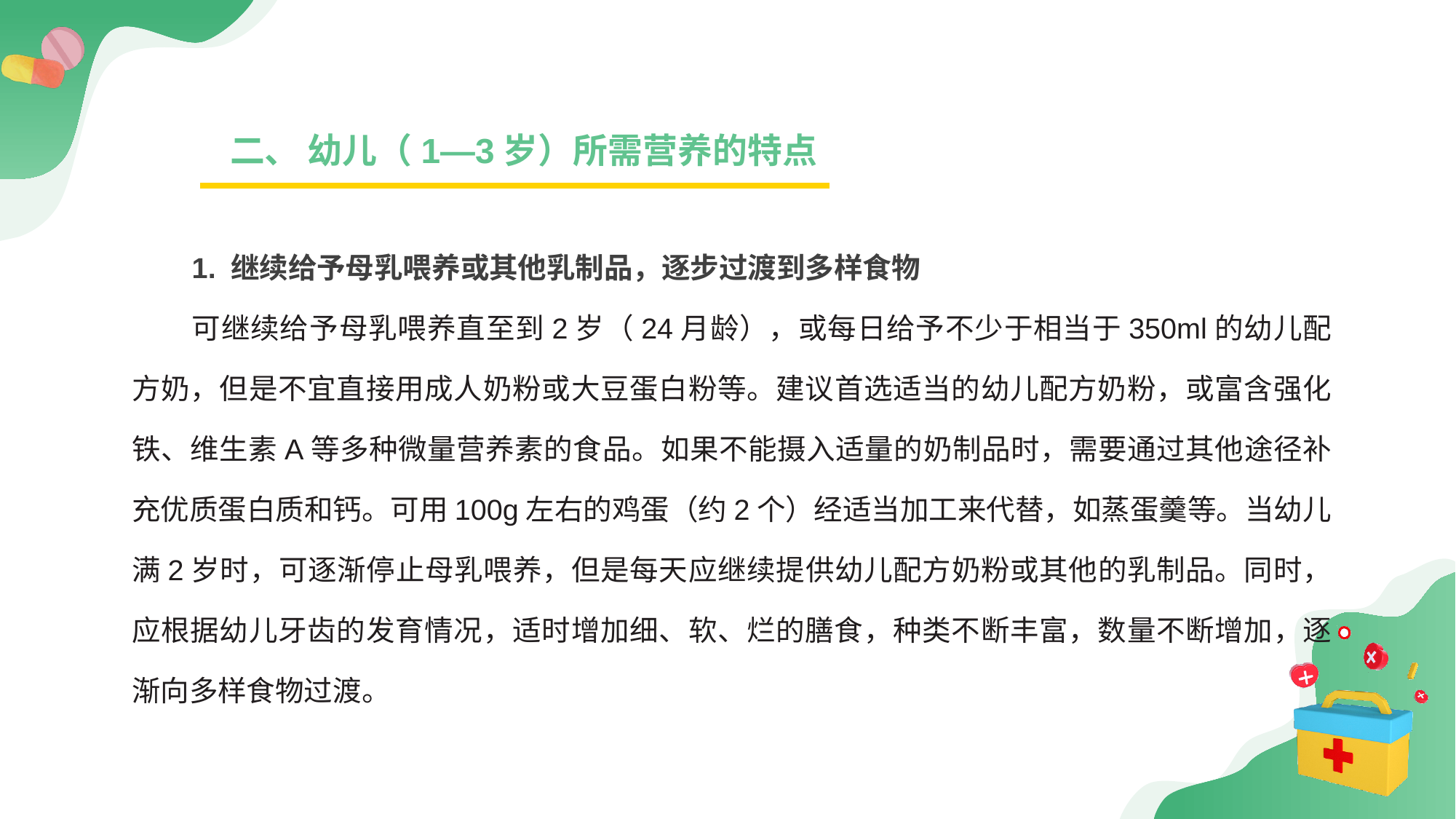

二、 幼儿（1—3岁）所需营养的特点
1. 继续给予母乳喂养或其他乳制品，逐步过渡到多样食物
可继续给予母乳喂养直至到2岁（24月龄），或每日给予不少于相当于350ml的幼儿配方奶，但是不宜直接用成人奶粉或大豆蛋白粉等。建议首选适当的幼儿配方奶粉，或富含强化铁、维生素A等多种微量营养素的食品。如果不能摄入适量的奶制品时，需要通过其他途径补充优质蛋白质和钙。可用100g左右的鸡蛋（约2个）经适当加工来代替，如蒸蛋羹等。当幼儿满2岁时，可逐渐停止母乳喂养，但是每天应继续提供幼儿配方奶粉或其他的乳制品。同时，应根据幼儿牙齿的发育情况，适时增加细、软、烂的膳食，种类不断丰富，数量不断增加，逐渐向多样食物过渡。